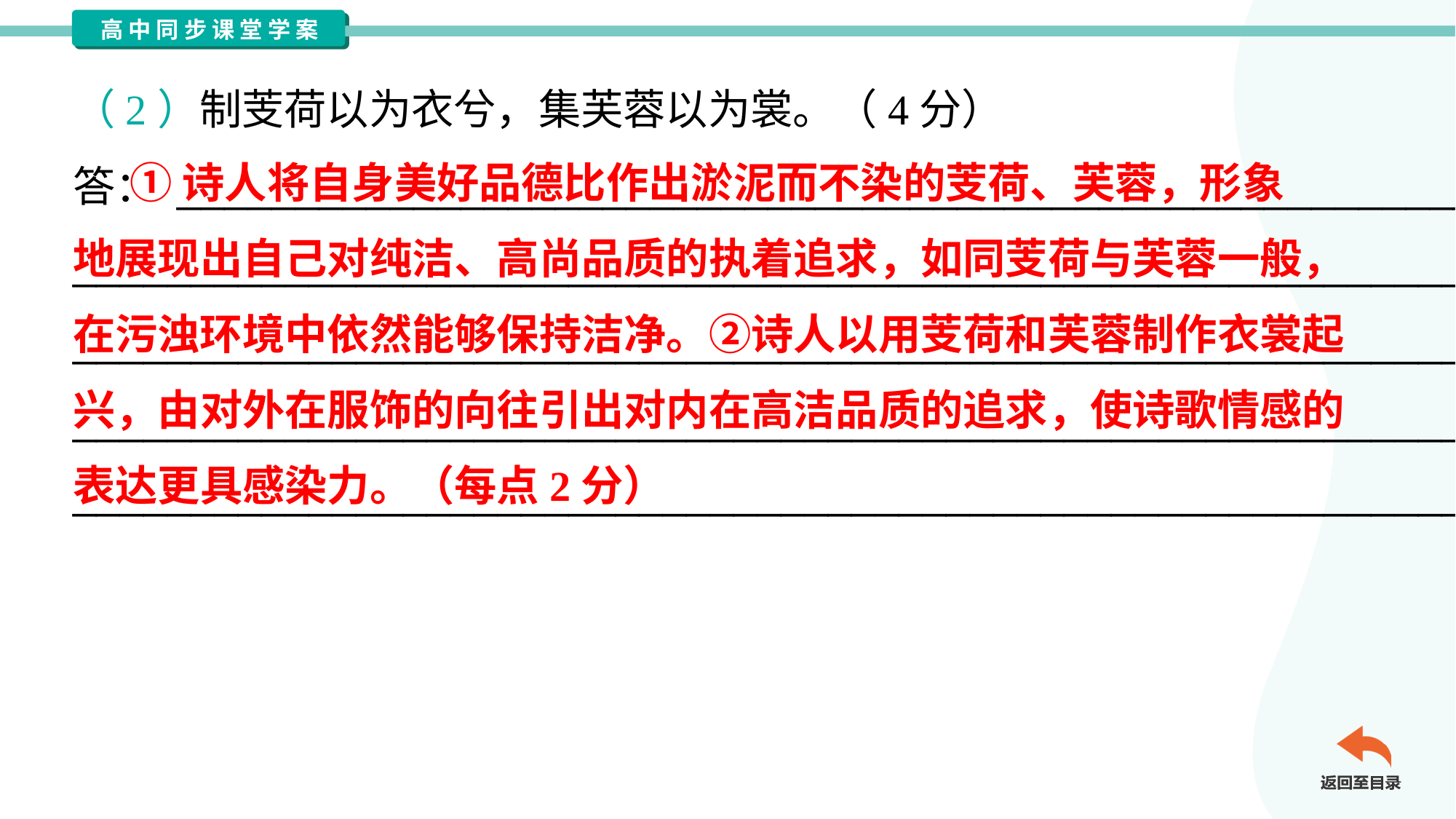

（2）制芰荷以为衣兮，集芙蓉以为裳。（4分）
答： ________________________________________________________
_____________________________________________________________
_____________________________________________________________
_____________________________________________________________
_____________________________________________________________
      ①诗人将自身美好品德比作出淤泥而不染的芰荷、芙蓉，形象
地展现出自己对纯洁、高尚品质的执着追求，如同芰荷与芙蓉一般，
在污浊环境中依然能够保持洁净。②诗人以用芰荷和芙蓉制作衣裳起
兴，由对外在服饰的向往引出对内在高洁品质的追求，使诗歌情感的
表达更具感染力。（每点2分）